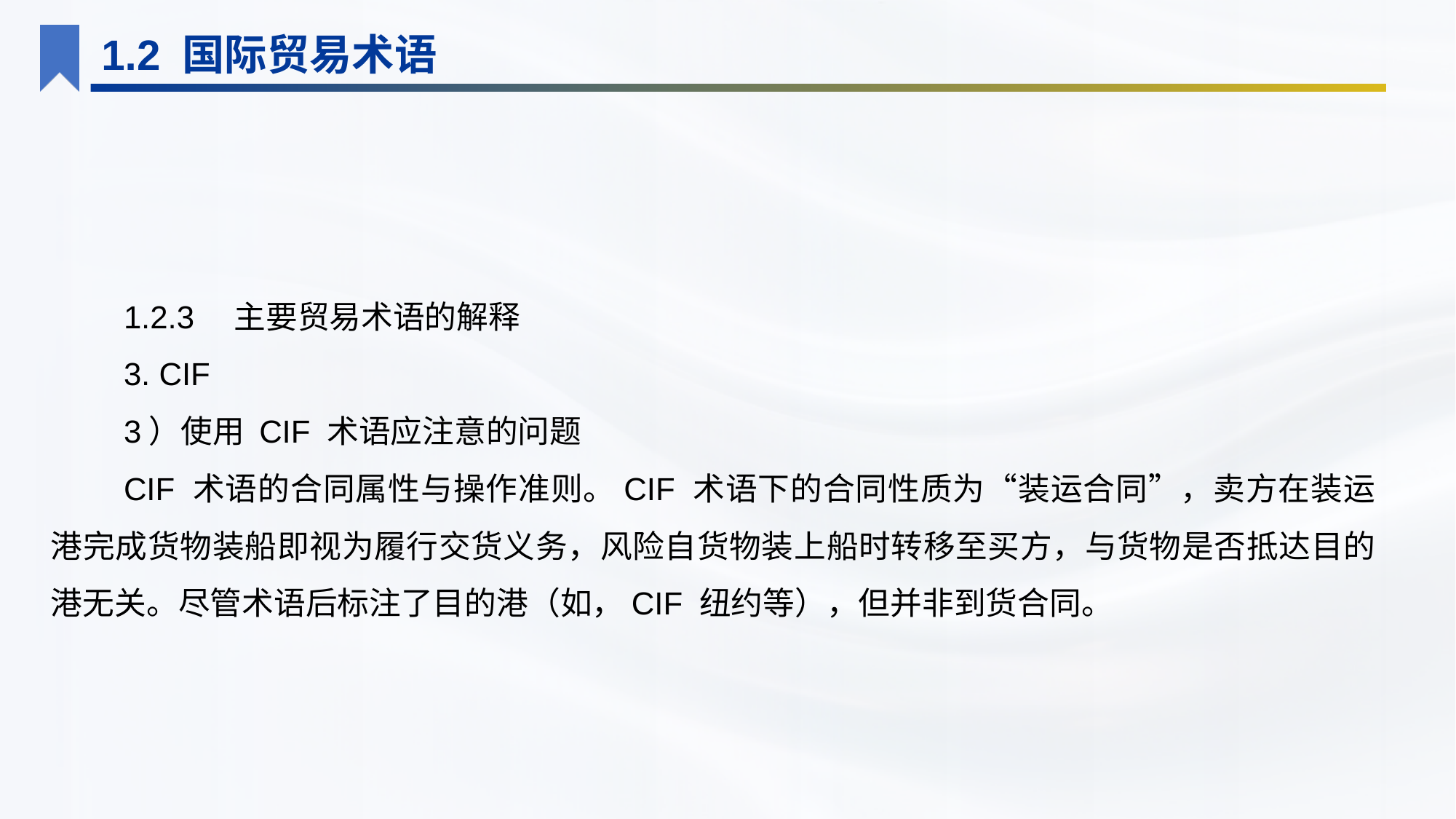

1.2 国际贸易术语
1.2.3　主要贸易术语的解释
3. CIF
3）使用 CIF 术语应注意的问题
CIF 术语的合同属性与操作准则。CIF 术语下的合同性质为“装运合同”，卖方在装运港完成货物装船即视为履行交货义务，风险自货物装上船时转移至买方，与货物是否抵达目的港无关。尽管术语后标注了目的港（如，CIF 纽约等），但并非到货合同。